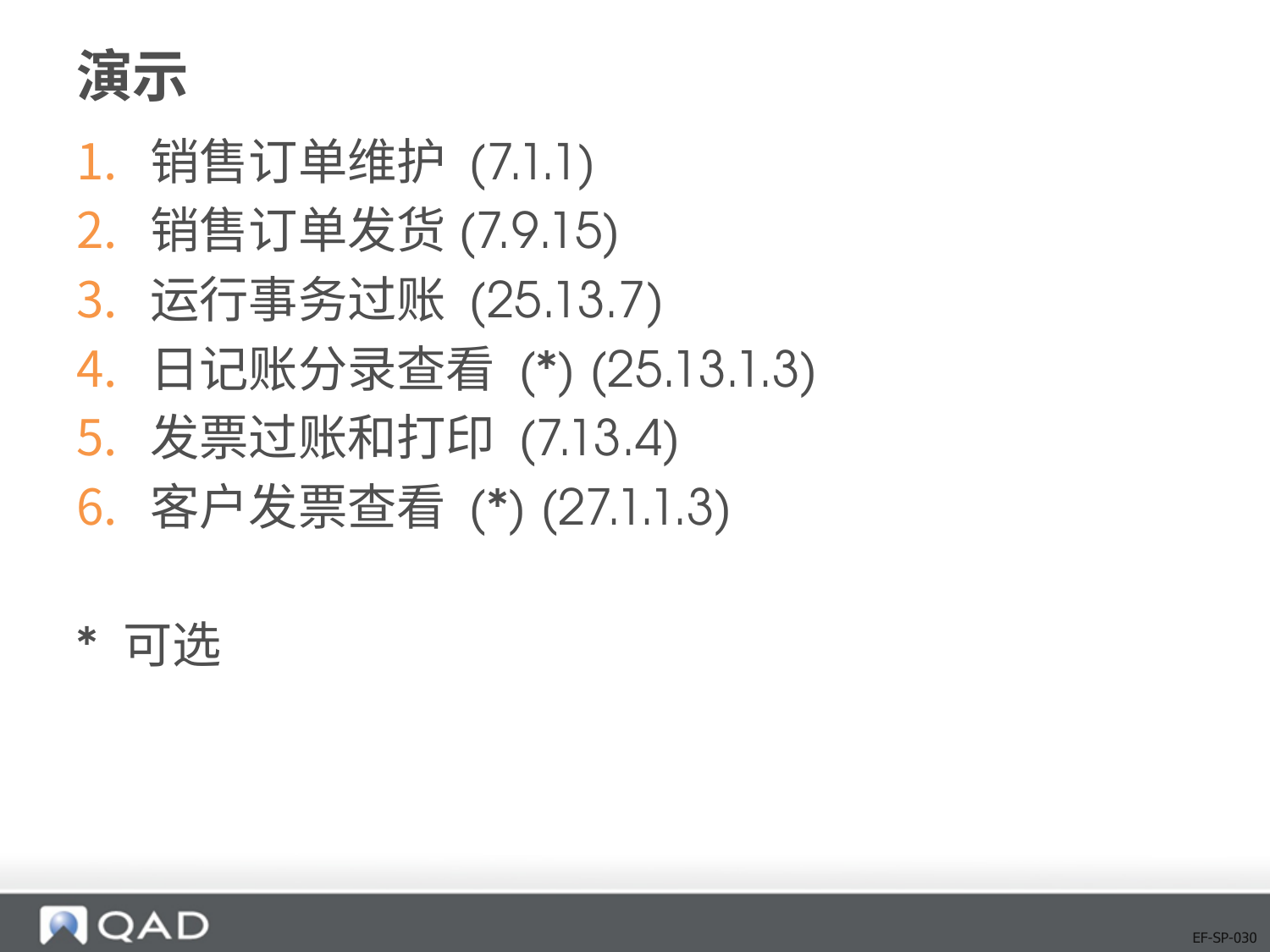

# 演示
销售订单维护 (7.1.1)
销售订单发货(7.9.15)
运行事务过账 (25.13.7)
日记账分录查看 (*) (25.13.1.3)
发票过账和打印 (7.13.4)
客户发票查看 (*) (27.1.1.3)

* 可选

EF-SP-030